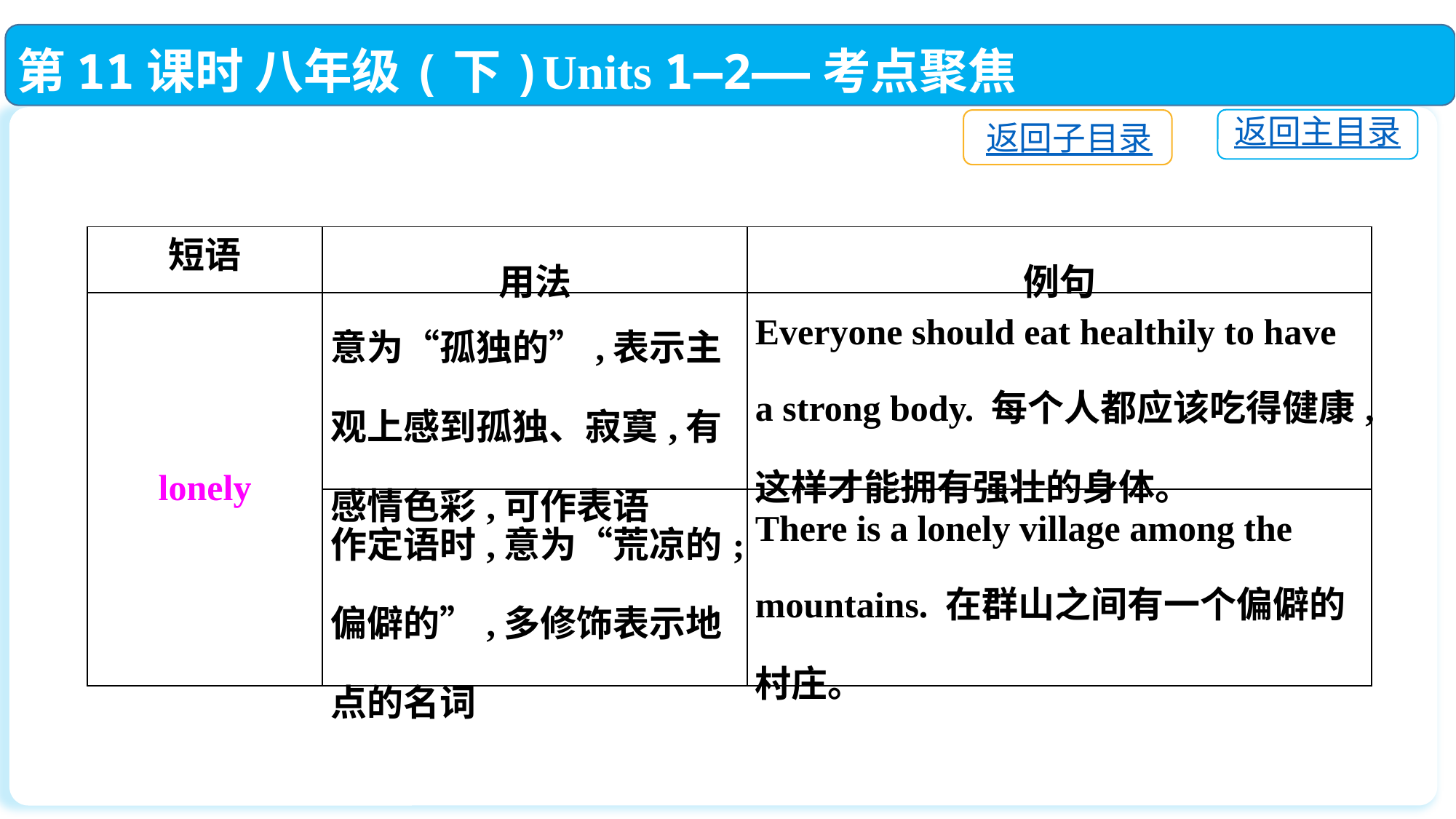

第11课时 八年级(下)Units 1—2——考点聚焦

返回主目录

返回子目录
| 短语 | 用法 | 例句 |
| --- | --- | --- |
| lonely | 意为“孤独的”,表示主观上感到孤独、寂寞,有感情色彩,可作表语 | Everyone should eat healthily to have a strong body. 每个人都应该吃得健康,这样才能拥有强壮的身体。 |
|  | 作定语时,意为“荒凉的;偏僻的”,多修饰表示地点的名词 | There is a lonely village among the mountains. 在群山之间有一个偏僻的村庄。 |